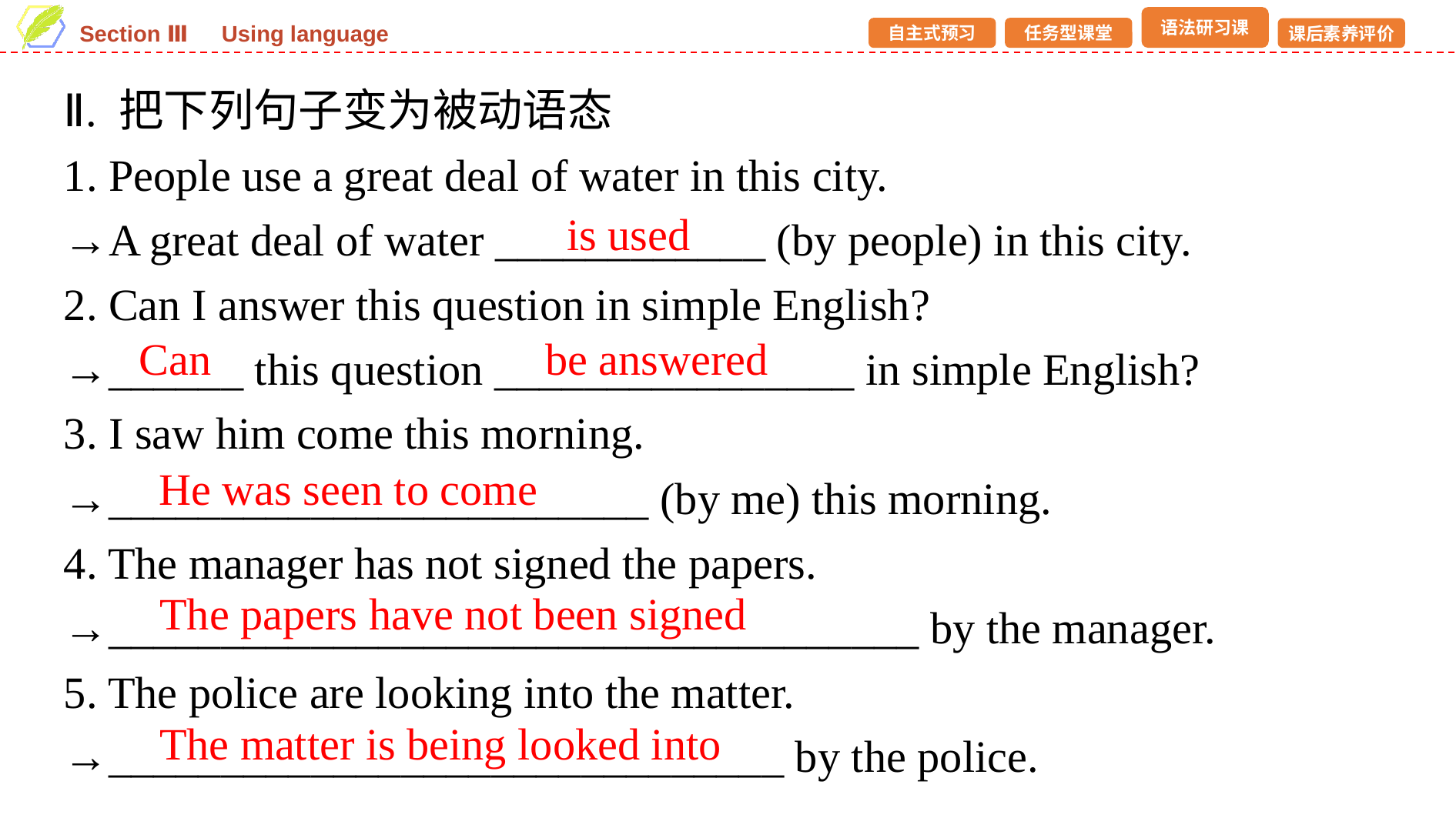

Ⅱ. 把下列句子变为被动语态
1. People use a great deal of water in this city.
→A great deal of water ____________ (by people) in this city.
2. Can I answer this question in simple English?
→______ this question ________________ in simple English?
3. I saw him come this morning.
→________________________ (by me) this morning.
4. The manager has not signed the papers.
→____________________________________ by the manager.
5. The police are looking into the matter.
→______________________________ by the police.
is used
Can
be answered
He was seen to come
The papers have not been signed
The matter is being looked into